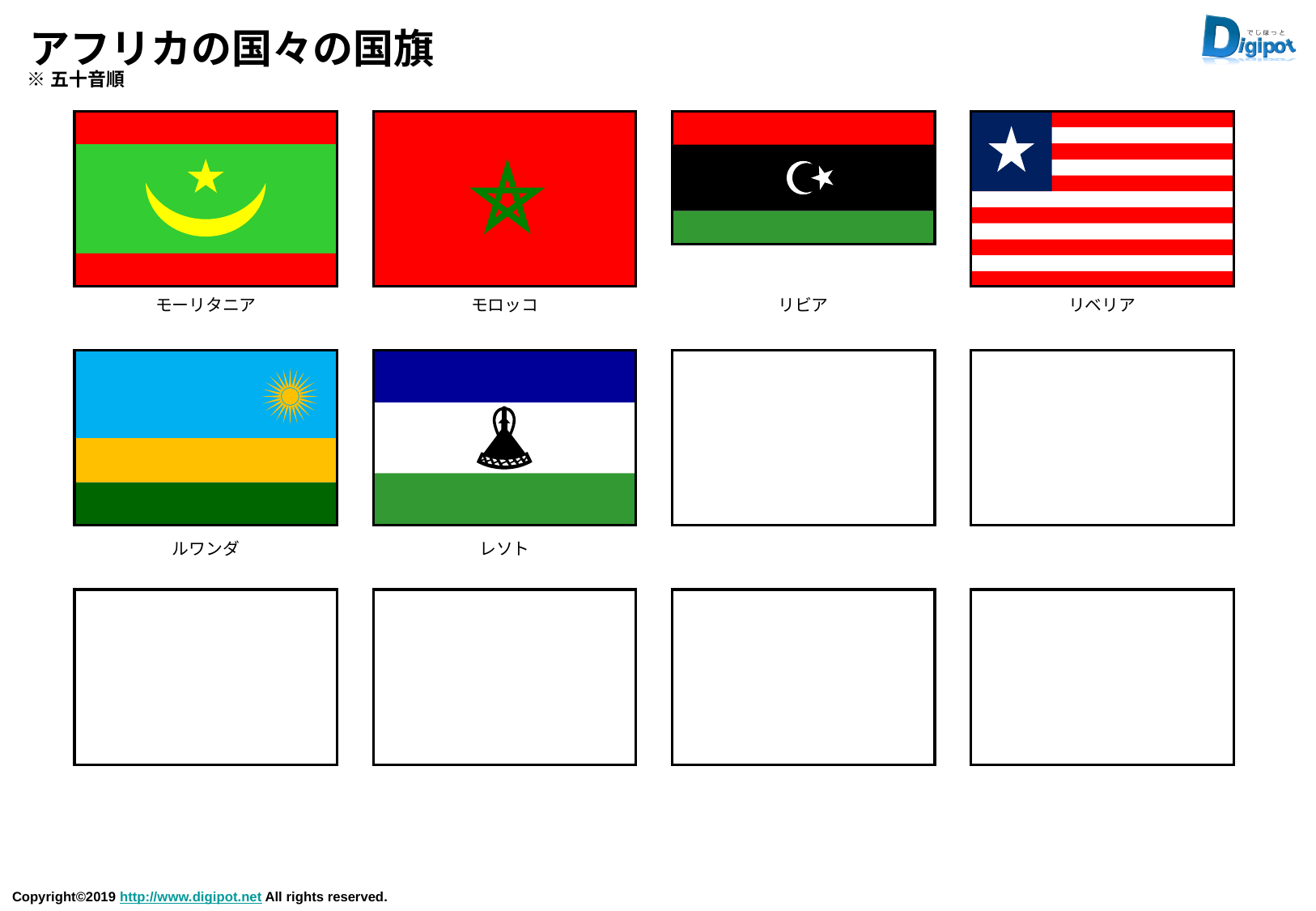

# アフリカの国々の国旗
※五十音順

モーリタニア
モロッコ
リビア
リベリア

ルワンダ
レソト